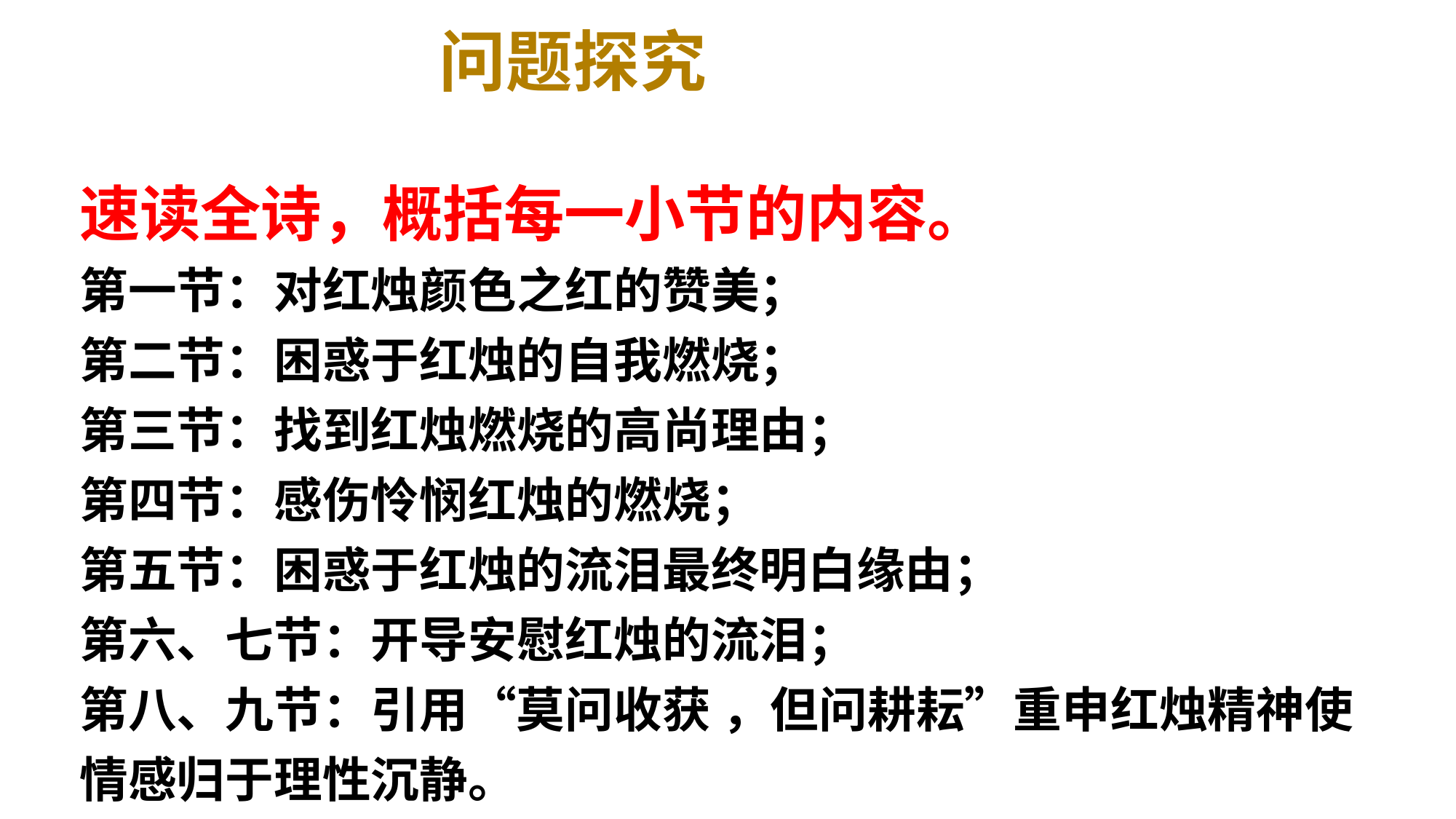

问题探究
速读全诗，概括每一小节的内容。
第一节：对红烛颜色之红的赞美；
第二节：困惑于红烛的自我燃烧；
第三节：找到红烛燃烧的高尚理由；
第四节：感伤怜悯红烛的燃烧；
第五节：困惑于红烛的流泪最终明白缘由；
第六、七节：开导安慰红烛的流泪；
第八、九节：引用“莫问收获 ，但问耕耘”重申红烛精神使情感归于理性沉静。